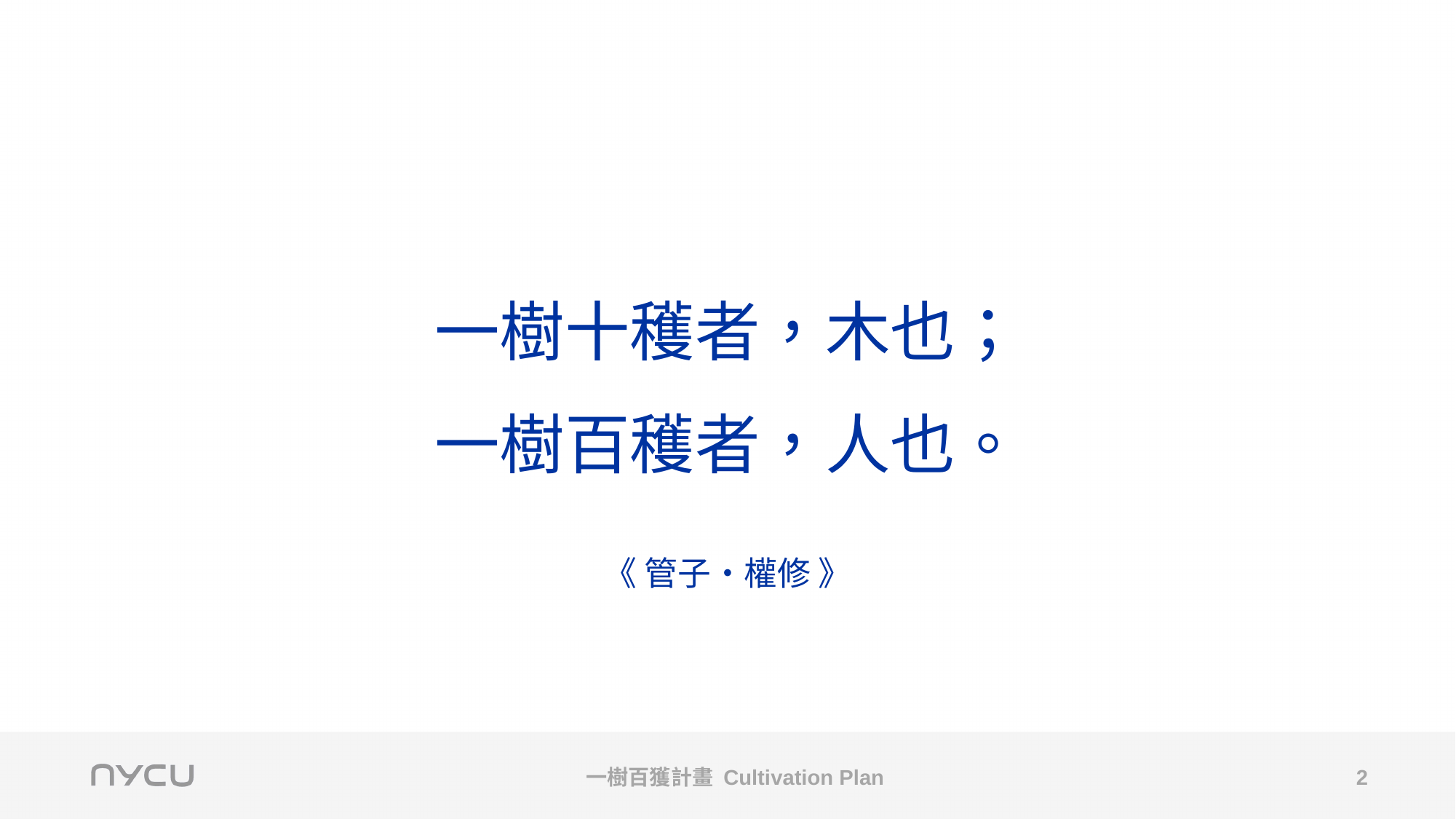

一樹十穫者，木也；
一樹百穫者，人也。
《 管子・權修 》
  一樹百獲計畫 Cultivation Plan
2